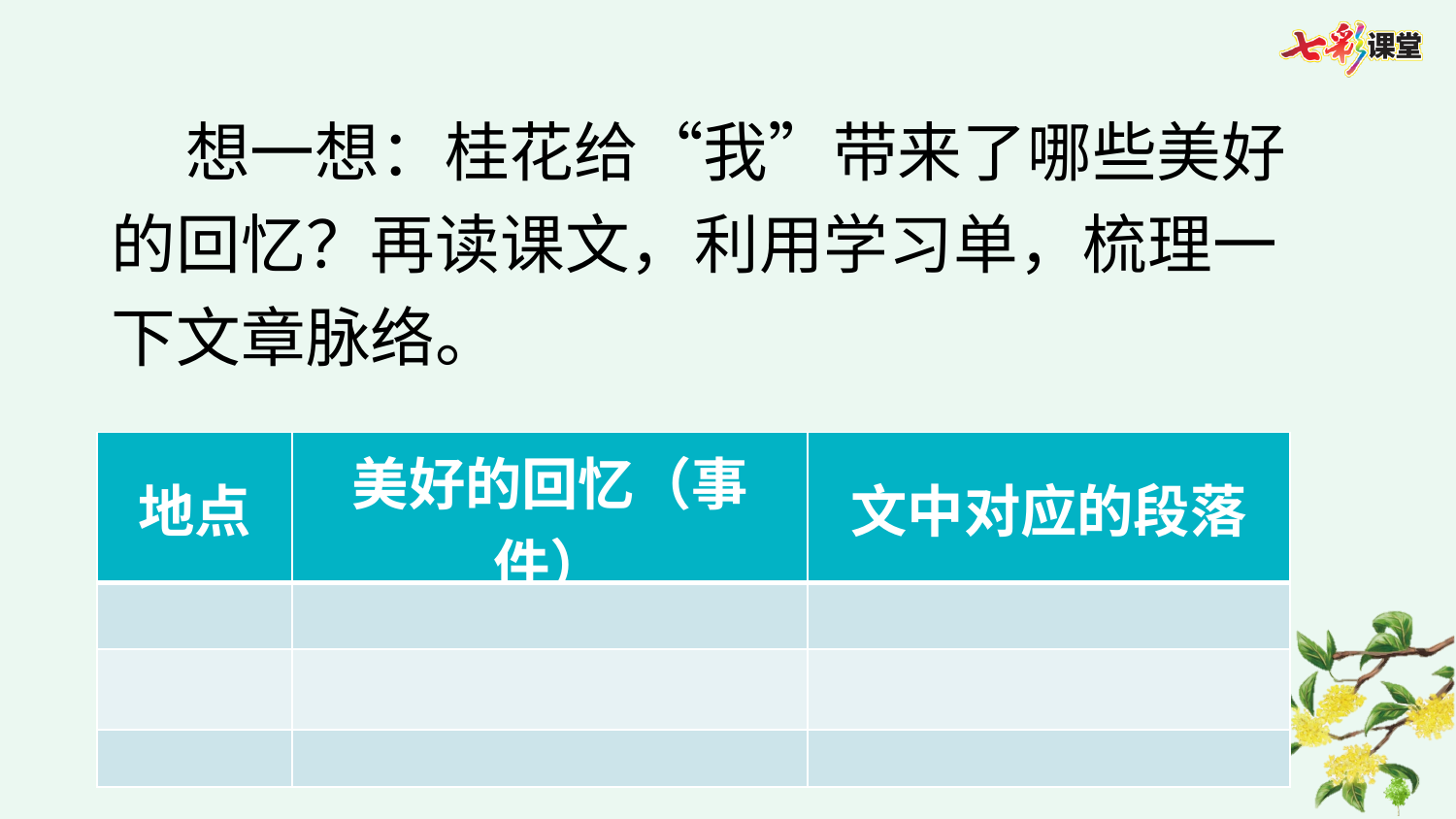

想一想：桂花给“我”带来了哪些美好的回忆？再读课文，利用学习单，梳理一下文章脉络。
| 地点 | 美好的回忆（事件） | 文中对应的段落 |
| --- | --- | --- |
|  |  |  |
|  |  |  |
|  |  |  |